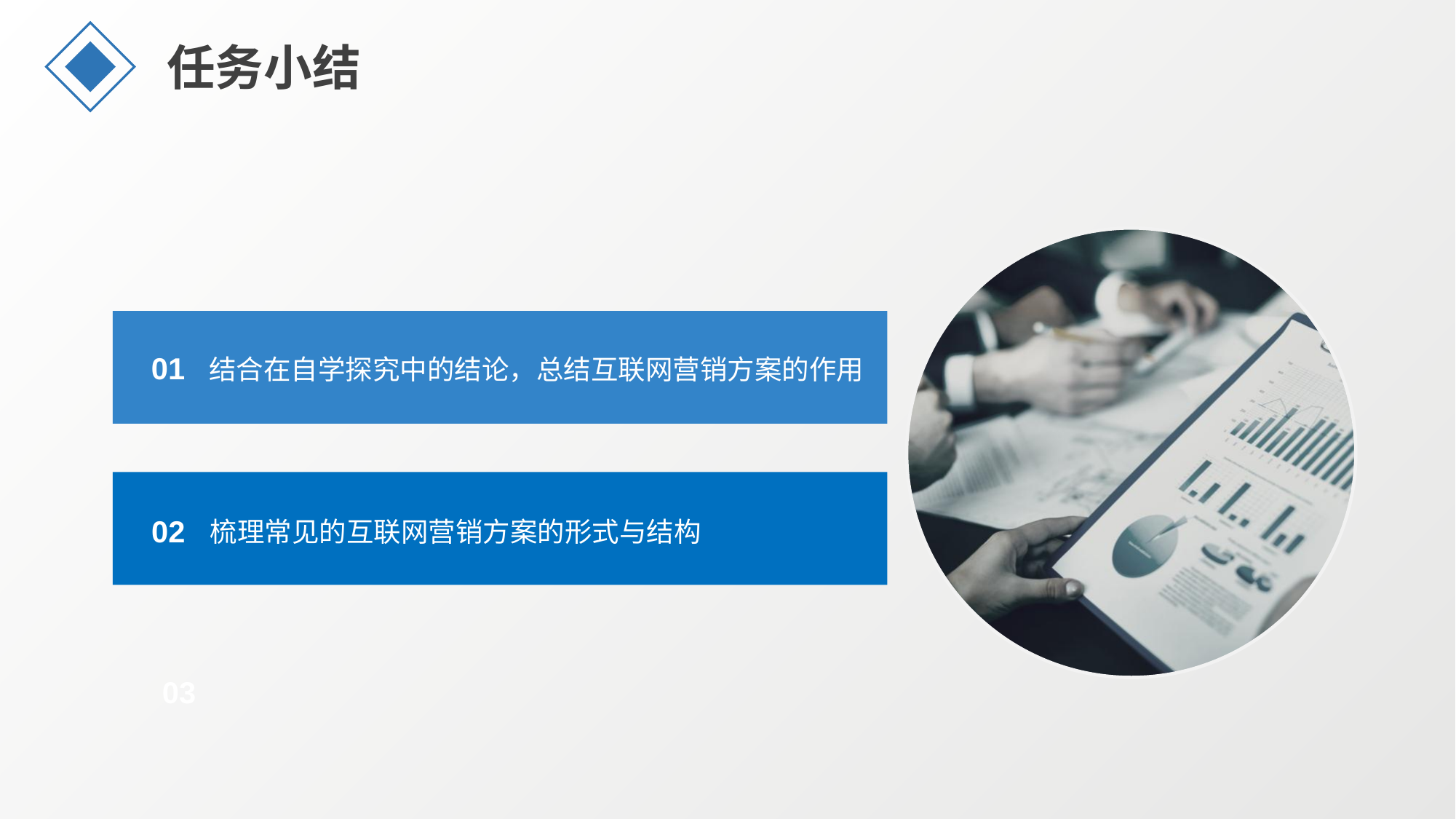

任务小结

结合在自学探究中的结论，总结互联网营销方案的作用
01

梳理常见的互联网营销方案的形式与结构
02
03